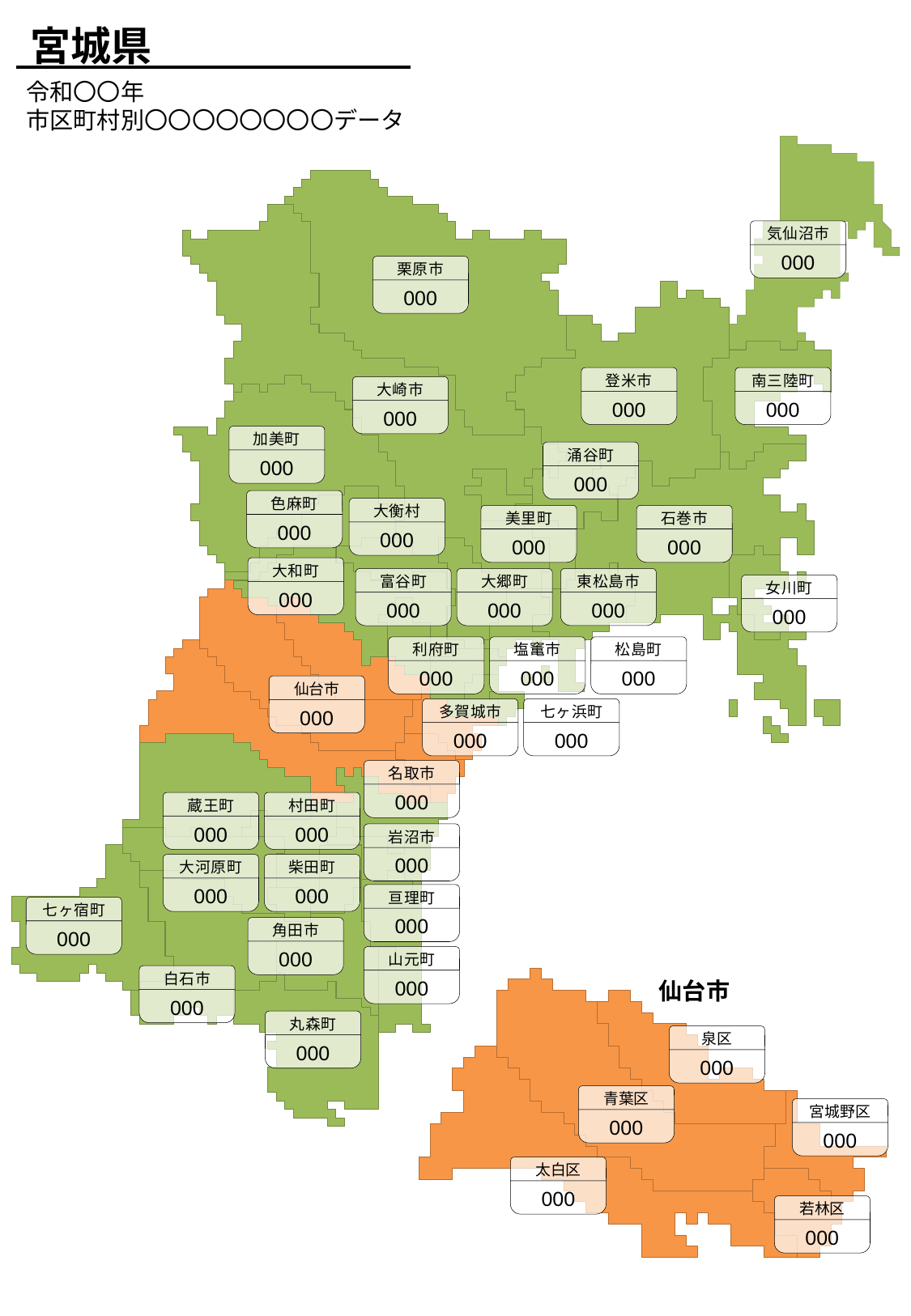

宮城県
令和〇〇年
市区町村別〇〇〇〇〇〇〇〇データ

気仙沼市
000
栗原市
000
登米市
000
南三陸町
000
大崎市
000
加美町
000
涌谷町
000
色麻町
000
大衡村
000
美里町
000
石巻市
000
大和町
000
東松島市
000
富谷町
000
大郷町
000
女川町
000
利府町
000
塩竃市
000
松島町
000
仙台市
000
多賀城市
000
七ヶ浜町
000
名取市
000
蔵王町
000
村田町
000
岩沼市
000
大河原町
000
柴田町
000
亘理町
000
七ヶ宿町
000
角田市
000
山元町
000
白石市
000
仙台市
丸森町
000
泉区
000
青葉区
000
宮城野区
000
太白区
000
若林区
000